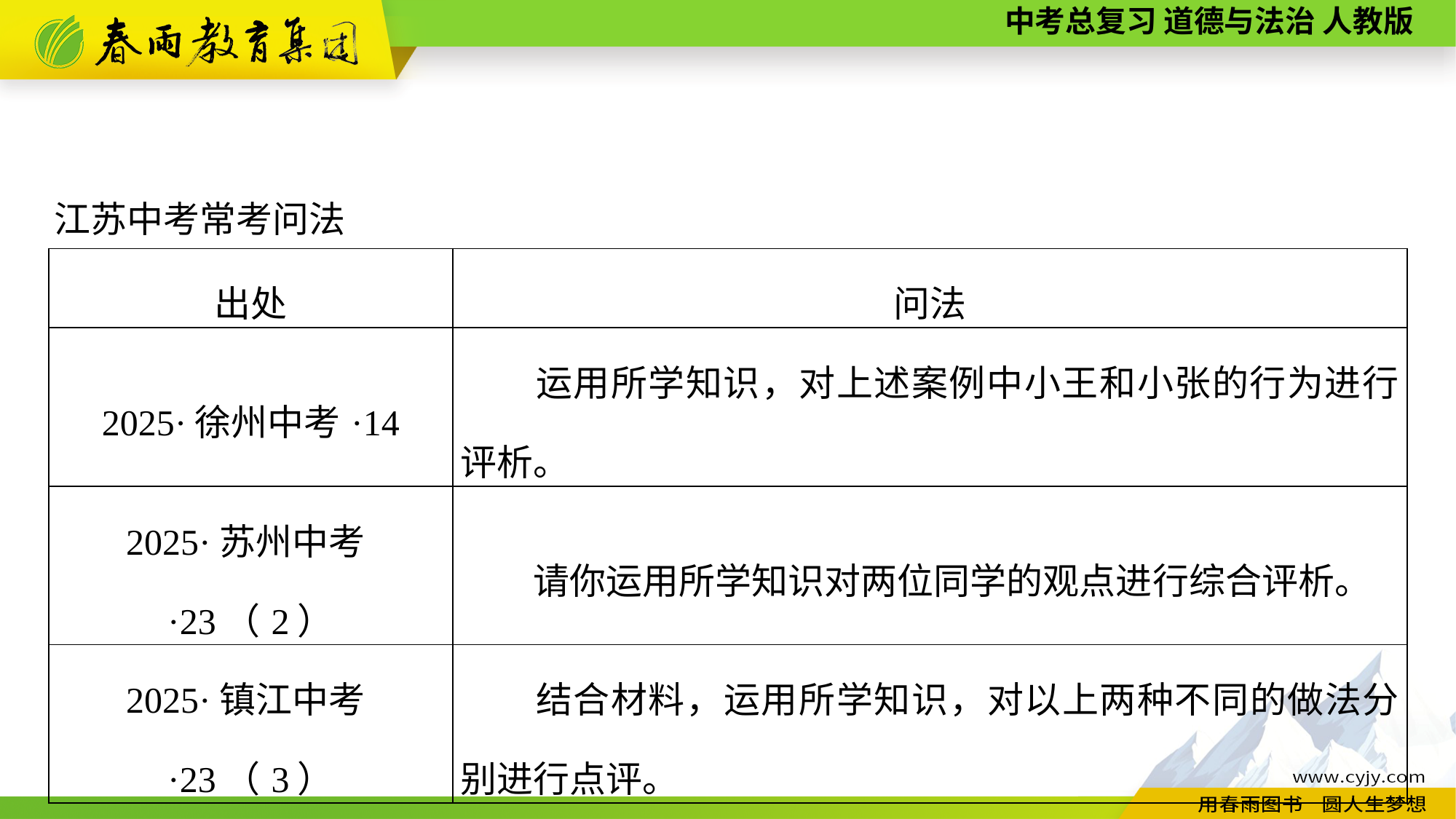

江苏中考常考问法
| 出处 | 问法 |
| --- | --- |
| 2025·徐州中考·14 | 运用所学知识，对上述案例中小王和小张的行为进行评析。 |
| 2025·苏州中考·23（2） | 请你运用所学知识对两位同学的观点进行综合评析。 |
| 2025·镇江中考·23（3） | 结合材料，运用所学知识，对以上两种不同的做法分别进行点评。 |